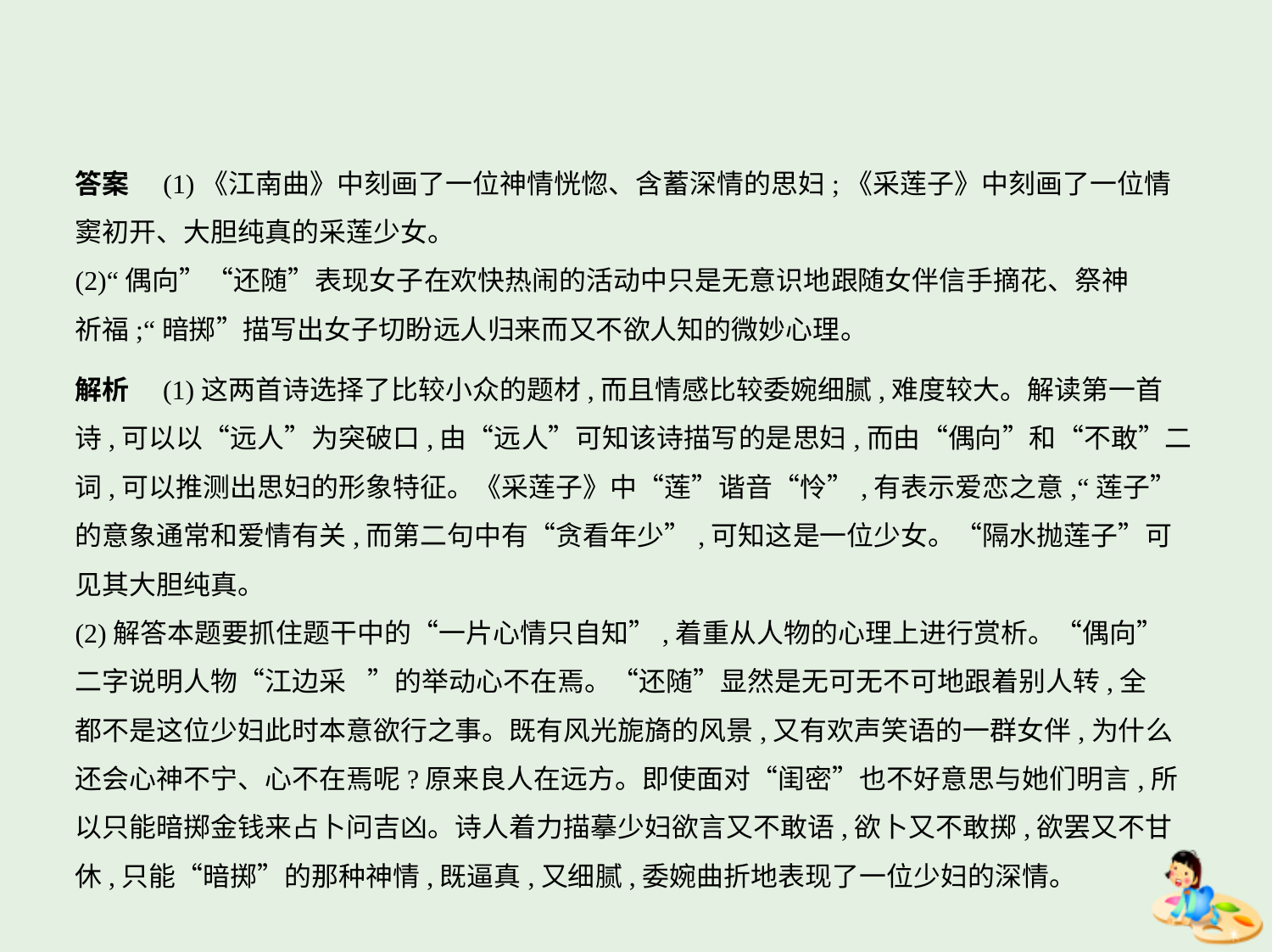

答案　(1)《江南曲》中刻画了一位神情恍惚、含蓄深情的思妇;《采莲子》中刻画了一位情
窦初开、大胆纯真的采莲少女。
(2)“偶向”“还随”表现女子在欢快热闹的活动中只是无意识地跟随女伴信手摘花、祭神
祈福;“暗掷”描写出女子切盼远人归来而又不欲人知的微妙心理。
解析　(1)这两首诗选择了比较小众的题材,而且情感比较委婉细腻,难度较大。解读第一首
诗,可以以“远人”为突破口,由“远人”可知该诗描写的是思妇,而由“偶向”和“不敢”二
词,可以推测出思妇的形象特征。《采莲子》中“莲”谐音“怜”,有表示爱恋之意,“莲子”
的意象通常和爱情有关,而第二句中有“贪看年少”,可知这是一位少女。“隔水抛莲子”可
见其大胆纯真。
(2)解答本题要抓住题干中的“一片心情只自知”,着重从人物的心理上进行赏析。“偶向”
二字说明人物“江边采 ”的举动心不在焉。“还随”显然是无可无不可地跟着别人转,全
都不是这位少妇此时本意欲行之事。既有风光旎旖的风景,又有欢声笑语的一群女伴,为什么
还会心神不宁、心不在焉呢?原来良人在远方。即使面对“闺密”也不好意思与她们明言,所
以只能暗掷金钱来占卜问吉凶。诗人着力描摹少妇欲言又不敢语,欲卜又不敢掷,欲罢又不甘
休,只能“暗掷”的那种神情,既逼真,又细腻,委婉曲折地表现了一位少妇的深情。